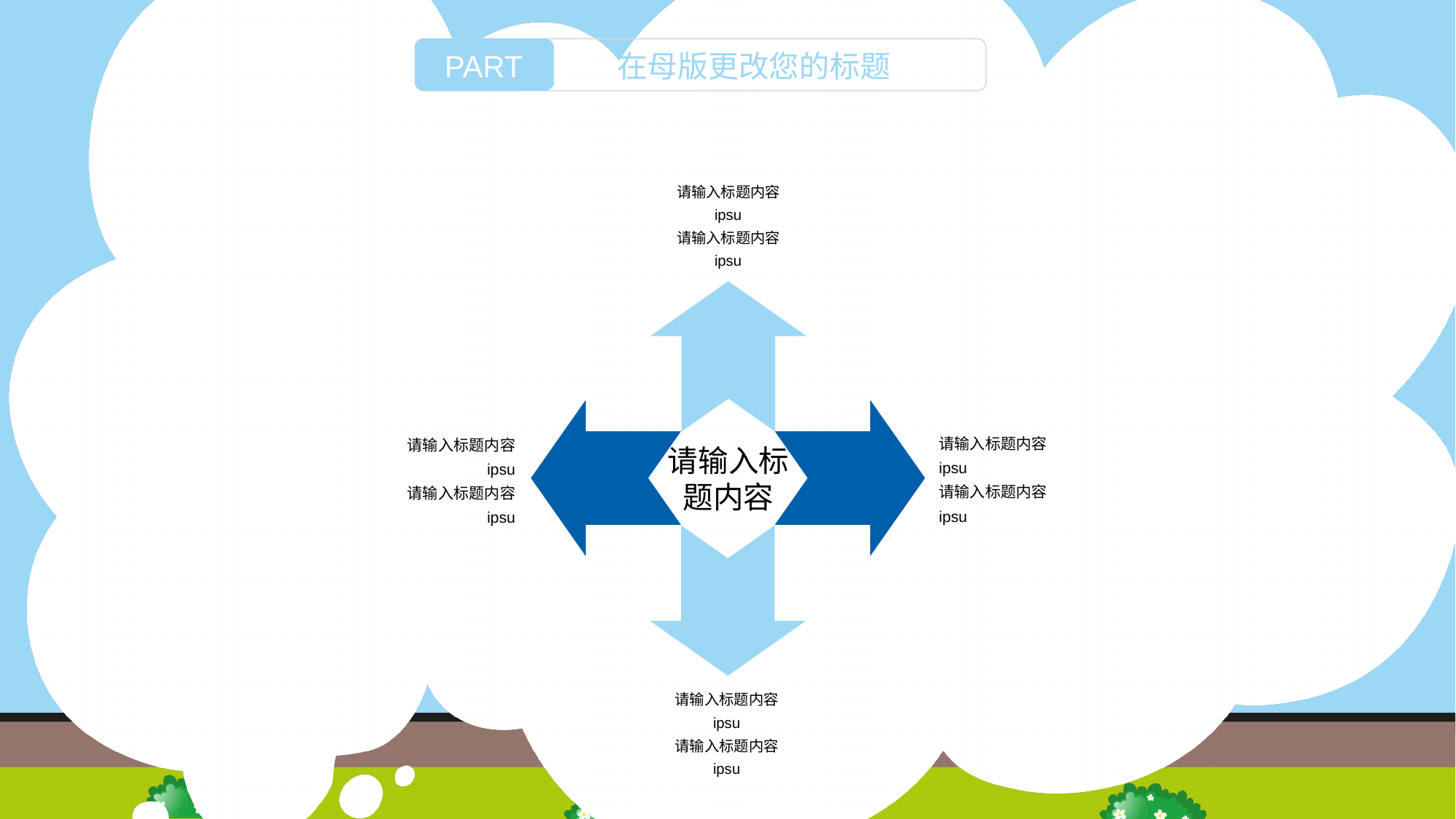

请输入标题内容 ipsu
请输入标题内容 ipsu

请输入标题内容 ipsu
请输入标题内容 ipsu
请输入标题内容 ipsu
请输入标题内容 ipsu
请输入标题内容

请输入标题内容 ipsu
请输入标题内容 ipsu